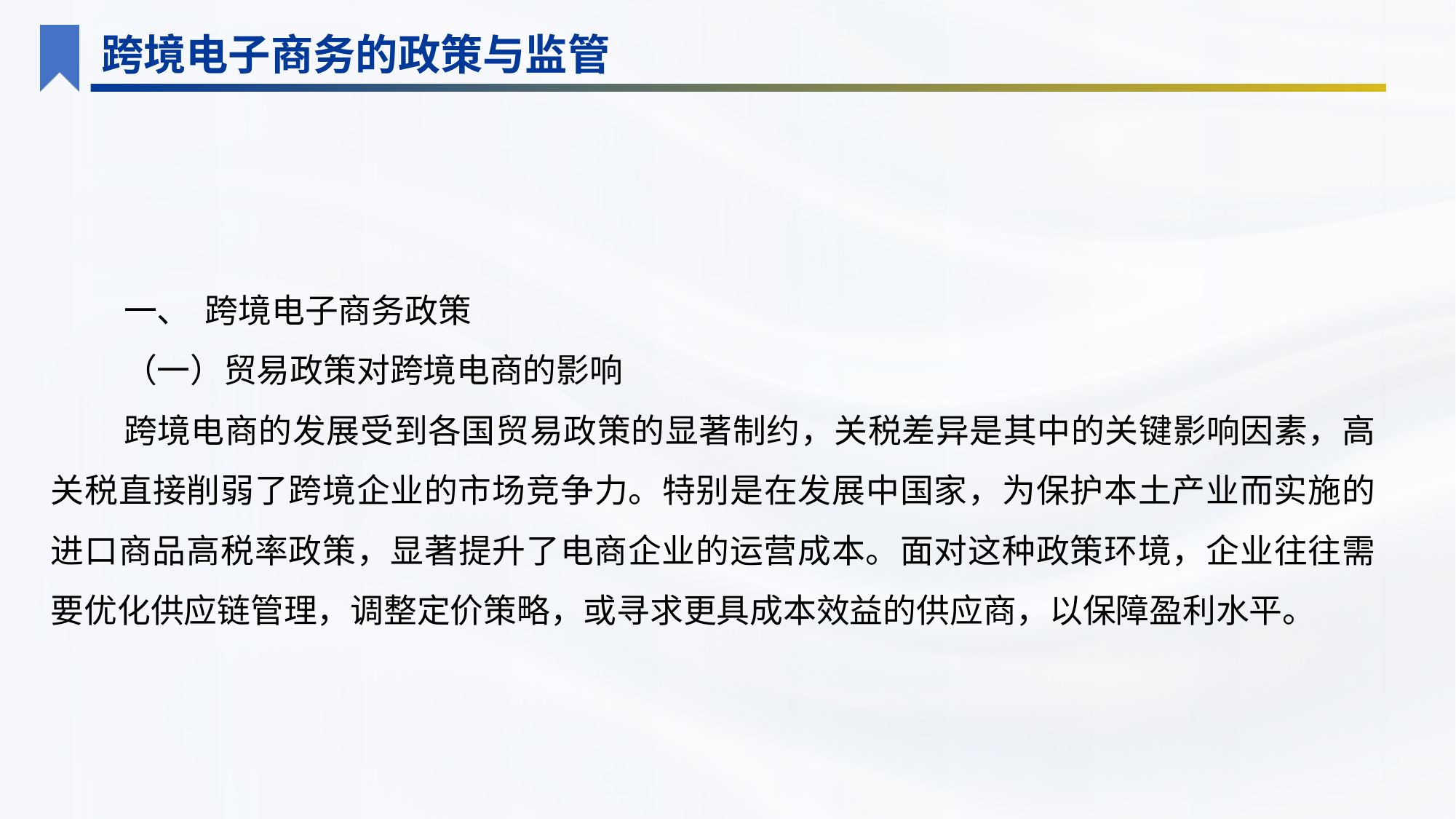

跨境电子商务的政策与监管
一、  跨境电子商务政策
（一）贸易政策对跨境电商的影响
跨境电商的发展受到各国贸易政策的显著制约，关税差异是其中的关键影响因素，高关税直接削弱了跨境企业的市场竞争力。特别是在发展中国家，为保护本土产业而实施的进口商品高税率政策，显著提升了电商企业的运营成本。面对这种政策环境，企业往往需要优化供应链管理，调整定价策略，或寻求更具成本效益的供应商，以保障盈利水平。